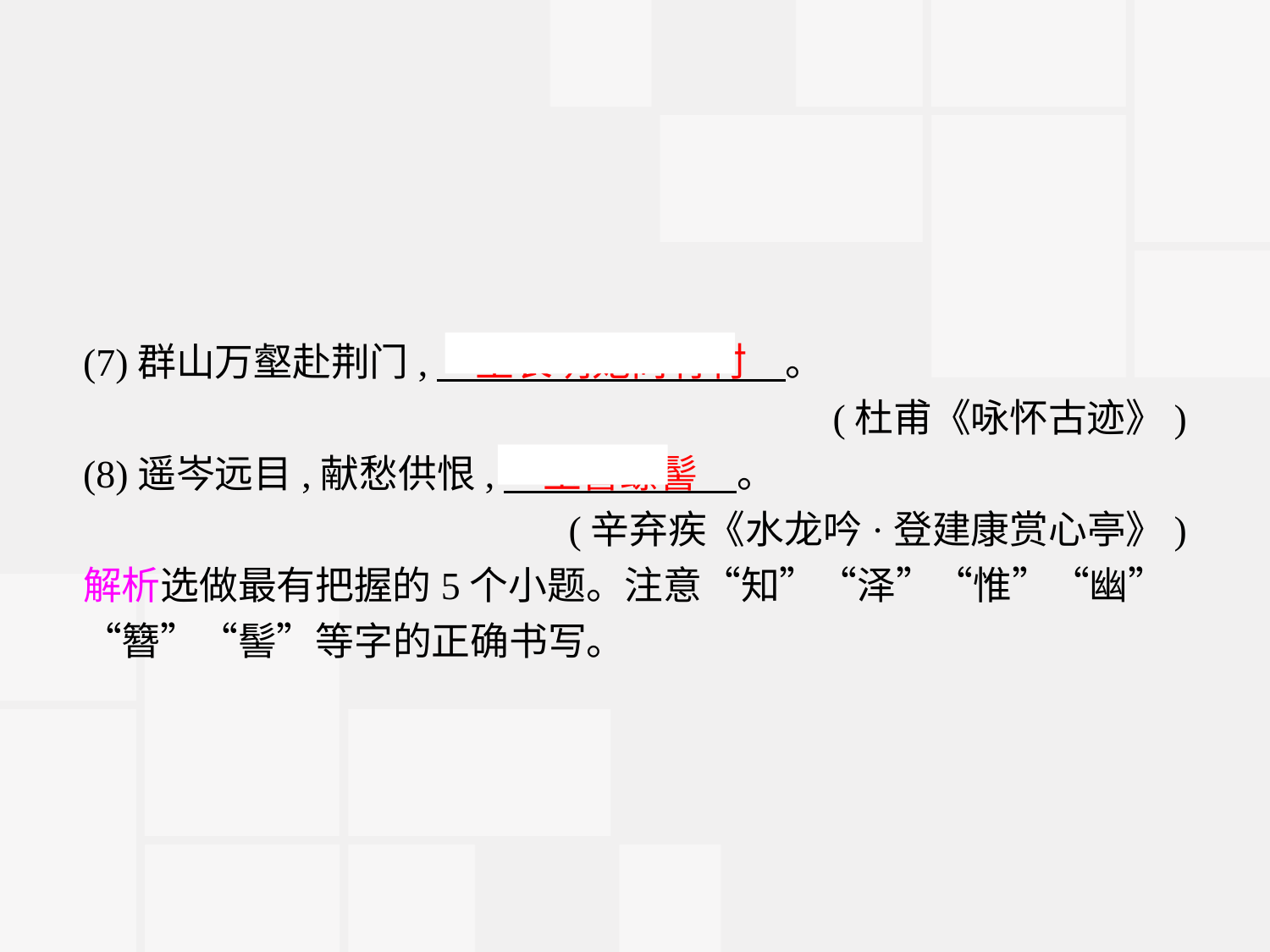

(7)群山万壑赴荆门,　生长明妃尚有村　。
(杜甫《咏怀古迹》)
(8)遥岑远目,献愁供恨,　玉簪螺髻　。
(辛弃疾《水龙吟·登建康赏心亭》)
解析选做最有把握的5个小题。注意“知”“泽”“惟”“幽”“簪”“髻”等字的正确书写。